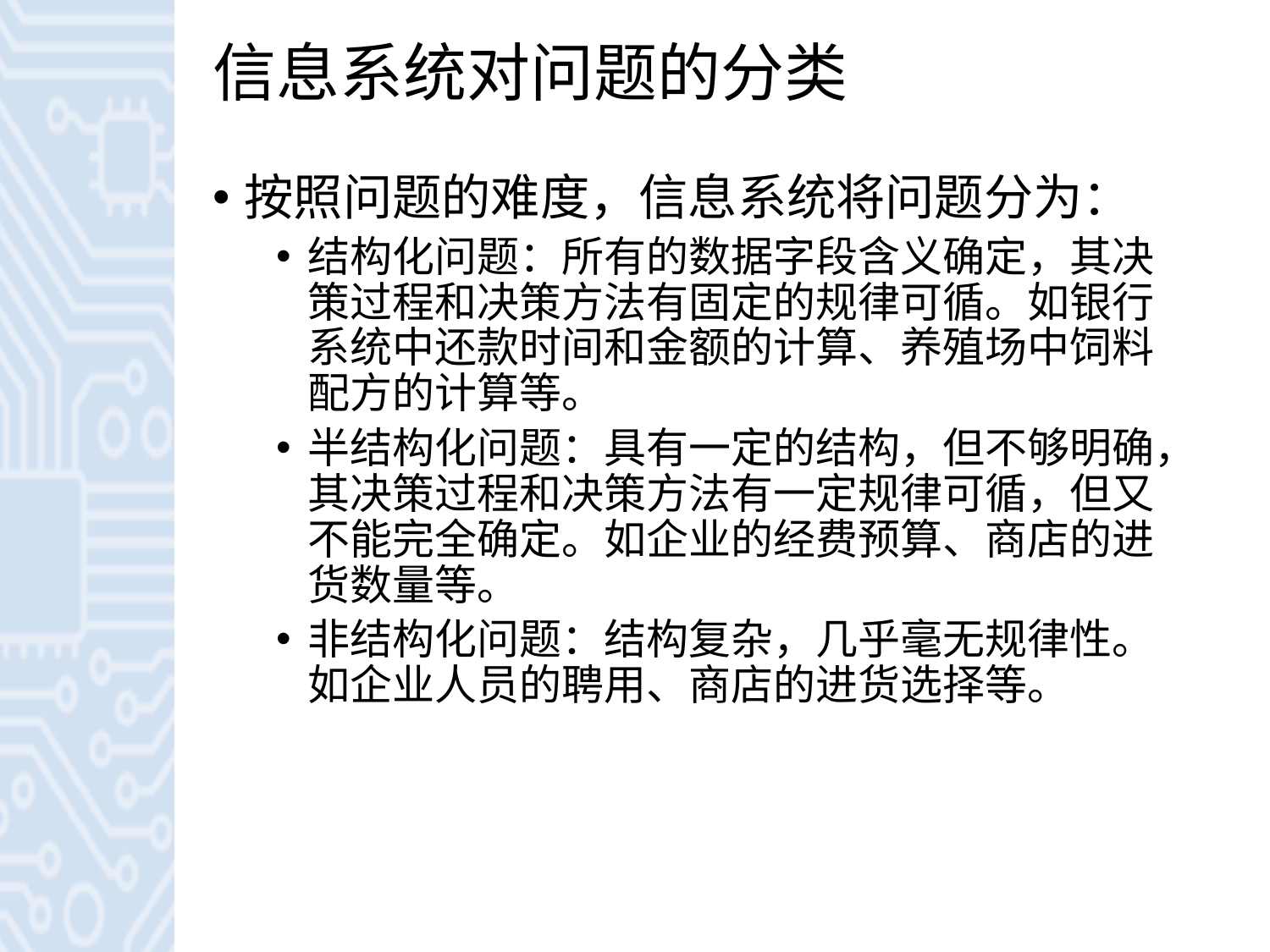

# 信息系统对问题的分类
按照问题的难度，信息系统将问题分为：
结构化问题：所有的数据字段含义确定，其决策过程和决策方法有固定的规律可循。如银行系统中还款时间和金额的计算、养殖场中饲料配方的计算等。
半结构化问题：具有一定的结构，但不够明确，其决策过程和决策方法有一定规律可循，但又不能完全确定。如企业的经费预算、商店的进货数量等。
非结构化问题：结构复杂，几乎毫无规律性。如企业人员的聘用、商店的进货选择等。